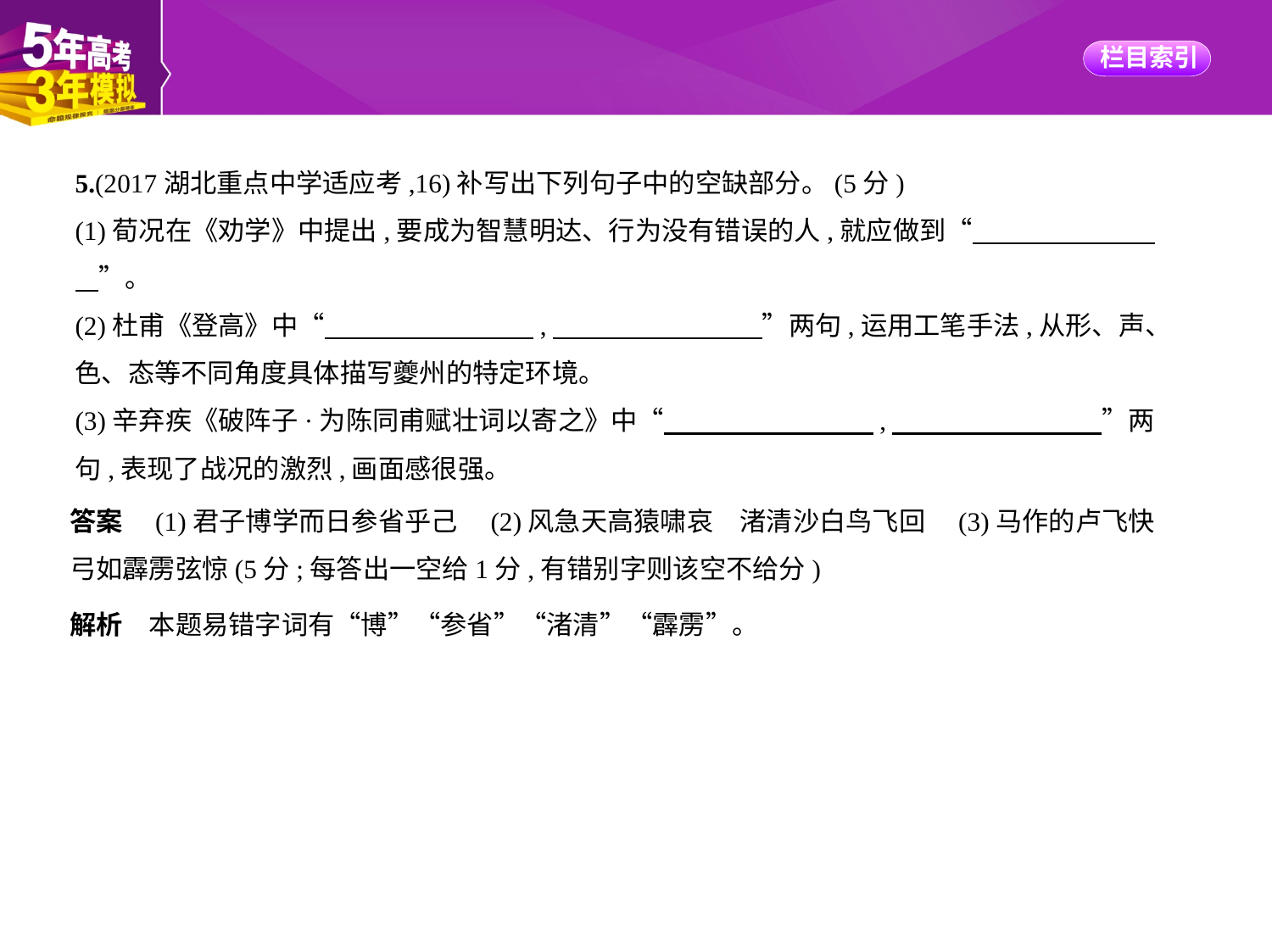

5.(2017湖北重点中学适应考,16)补写出下列句子中的空缺部分。(5分)
(1)荀况在《劝学》中提出,要成为智慧明达、行为没有错误的人,就应做到“　　　　　　    
    ”。
(2)杜甫《登高》中“　　　　　　　    ,　　　　　　　    ”两句,运用工笔手法,从形、声、
色、态等不同角度具体描写夔州的特定环境。
(3)辛弃疾《破阵子·为陈同甫赋壮词以寄之》中“　　　　　　　    ,　　　　　　　    ”两
句,表现了战况的激烈,画面感很强。
答案　(1)君子博学而日参省乎己　(2)风急天高猿啸哀　渚清沙白鸟飞回　(3)马作的卢飞快    
弓如霹雳弦惊(5分;每答出一空给1分,有错别字则该空不给分)
解析　本题易错字词有“博”“参省”“渚清”“霹雳”。